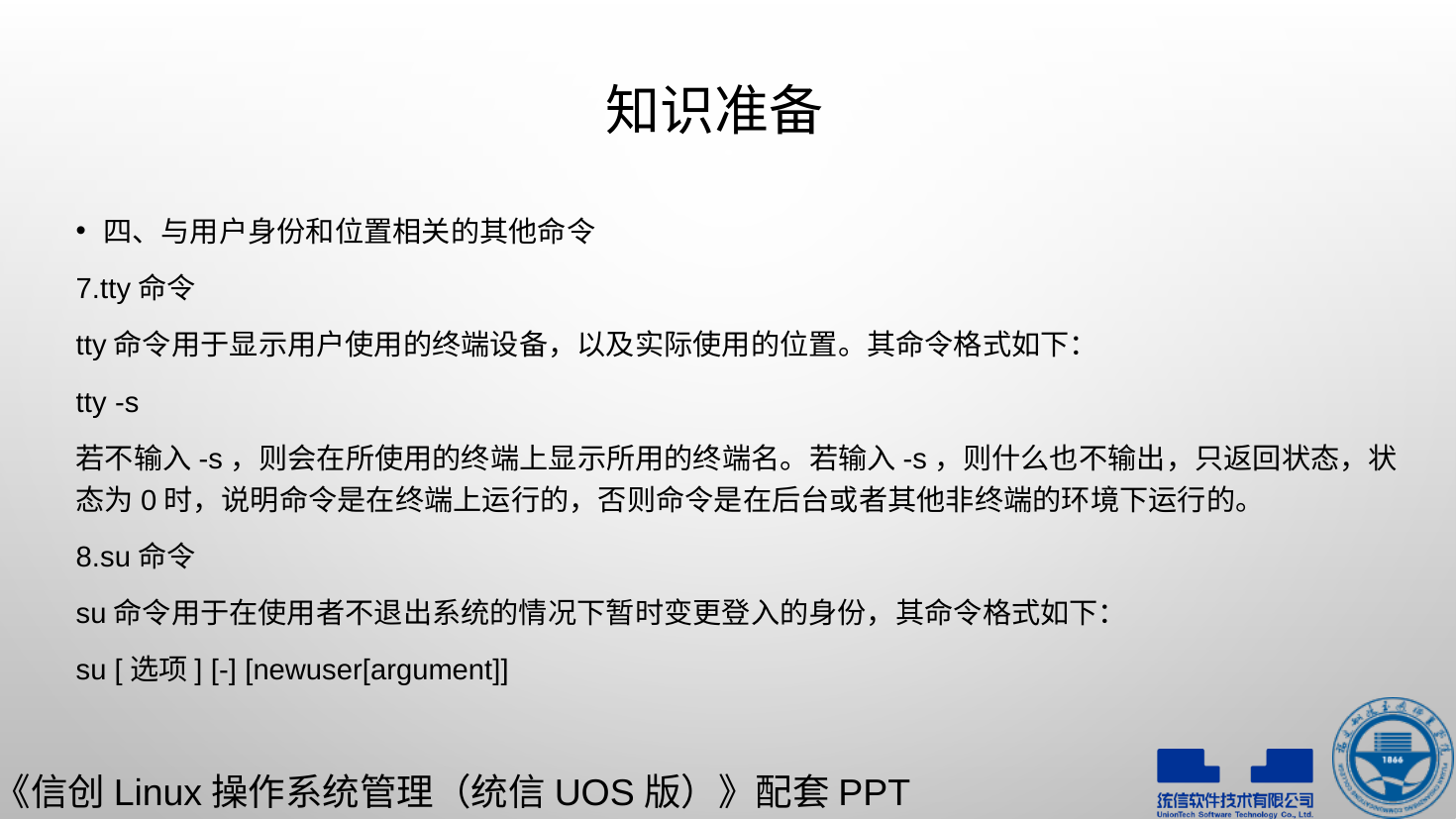

# 知识准备
四、与用户身份和位置相关的其他命令
7.tty命令
tty命令用于显示用户使用的终端设备，以及实际使用的位置。其命令格式如下：
tty -s
若不输入-s，则会在所使用的终端上显示所用的终端名。若输入-s，则什么也不输出，只返回状态，状态为0时，说明命令是在终端上运行的，否则命令是在后台或者其他非终端的环境下运行的。
8.su命令
su命令用于在使用者不退出系统的情况下暂时变更登入的身份，其命令格式如下：
su [选项] [-] [newuser[argument]]